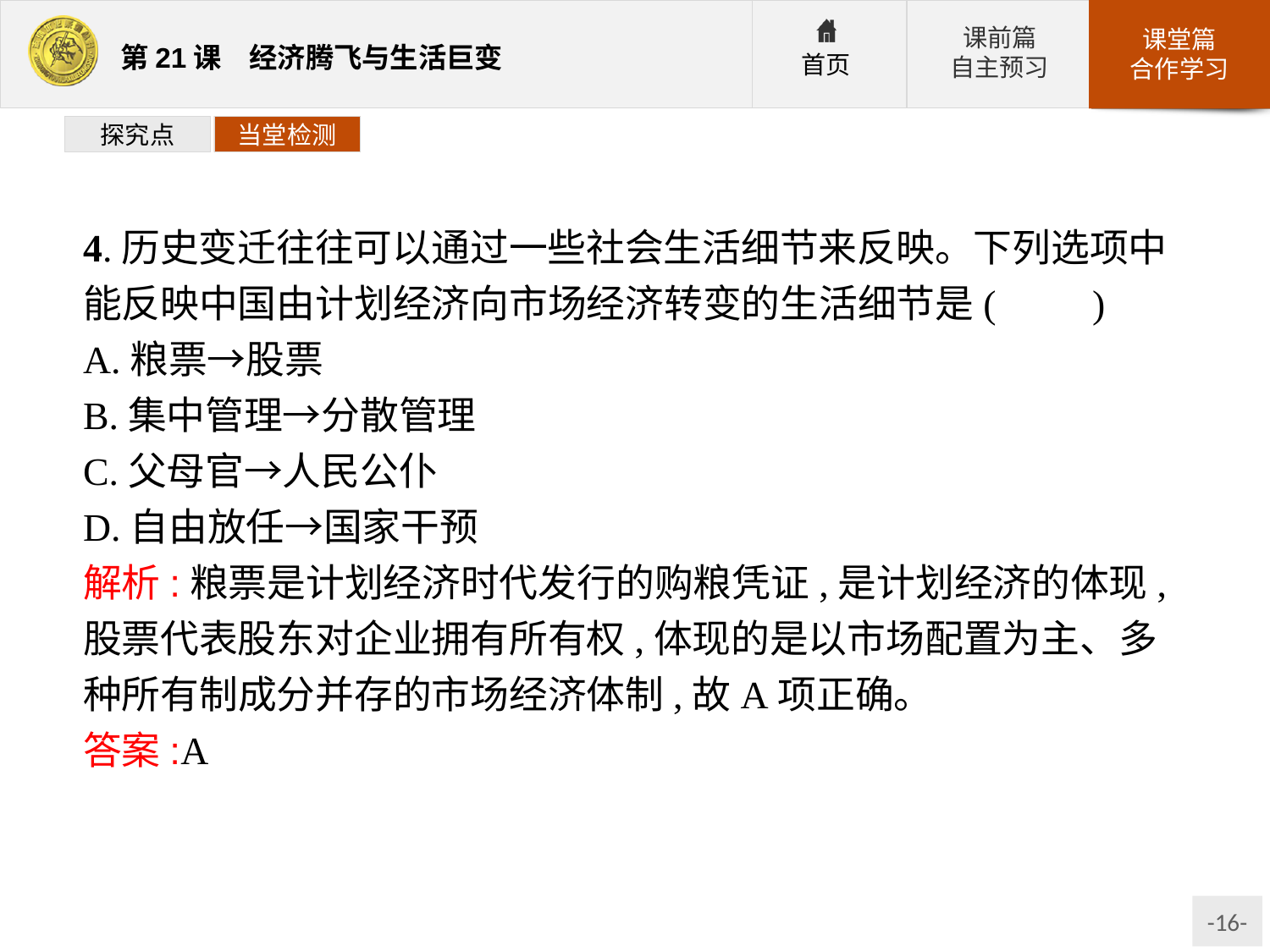

探究点
当堂检测
4.历史变迁往往可以通过一些社会生活细节来反映。下列选项中能反映中国由计划经济向市场经济转变的生活细节是(　　)
A.粮票→股票
B.集中管理→分散管理
C.父母官→人民公仆
D.自由放任→国家干预
解析:粮票是计划经济时代发行的购粮凭证,是计划经济的体现,股票代表股东对企业拥有所有权,体现的是以市场配置为主、多种所有制成分并存的市场经济体制,故A项正确。
答案:A